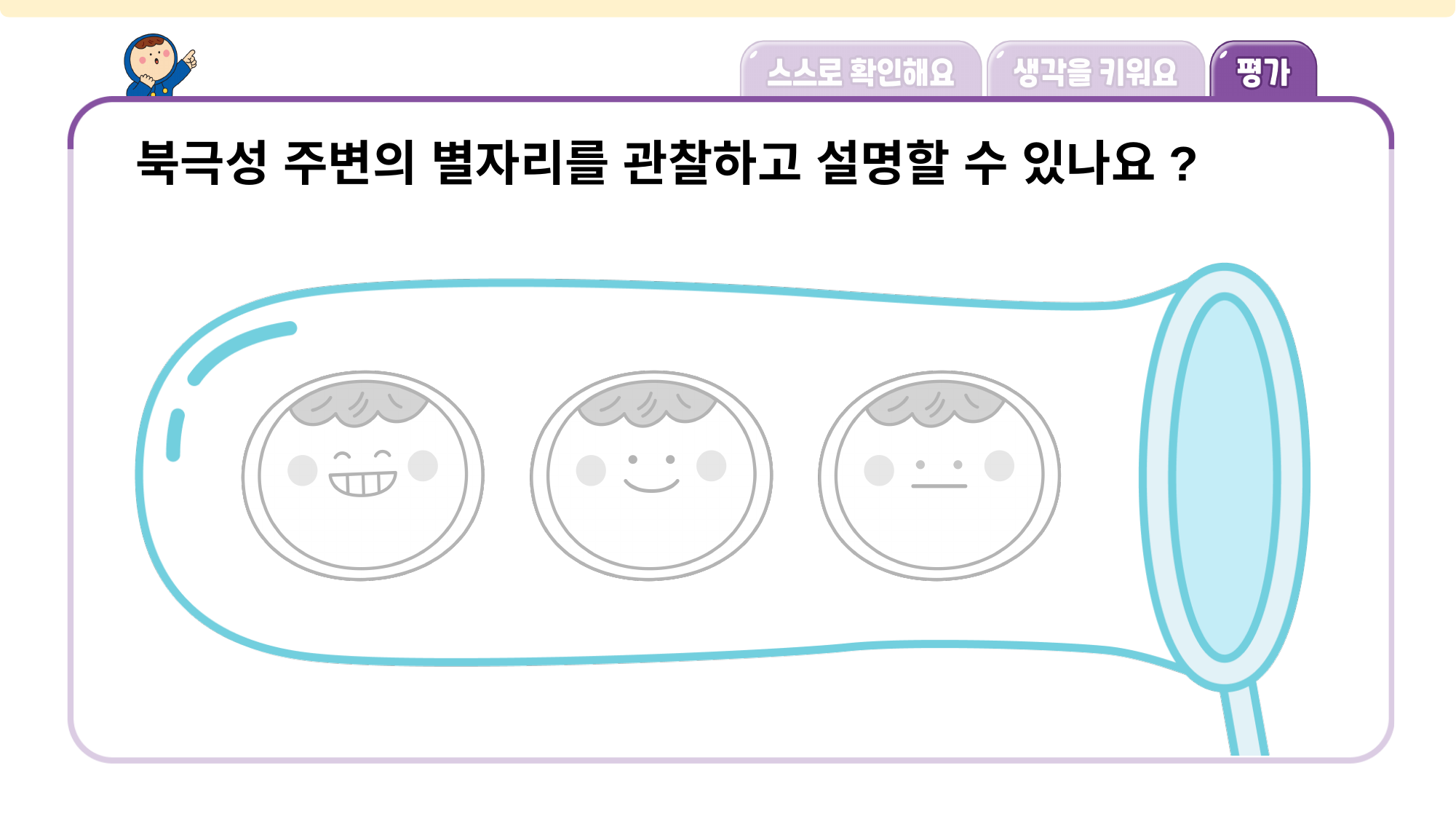

북극성 주변의 별자리를 관찰하고 설명할 수 있나요?